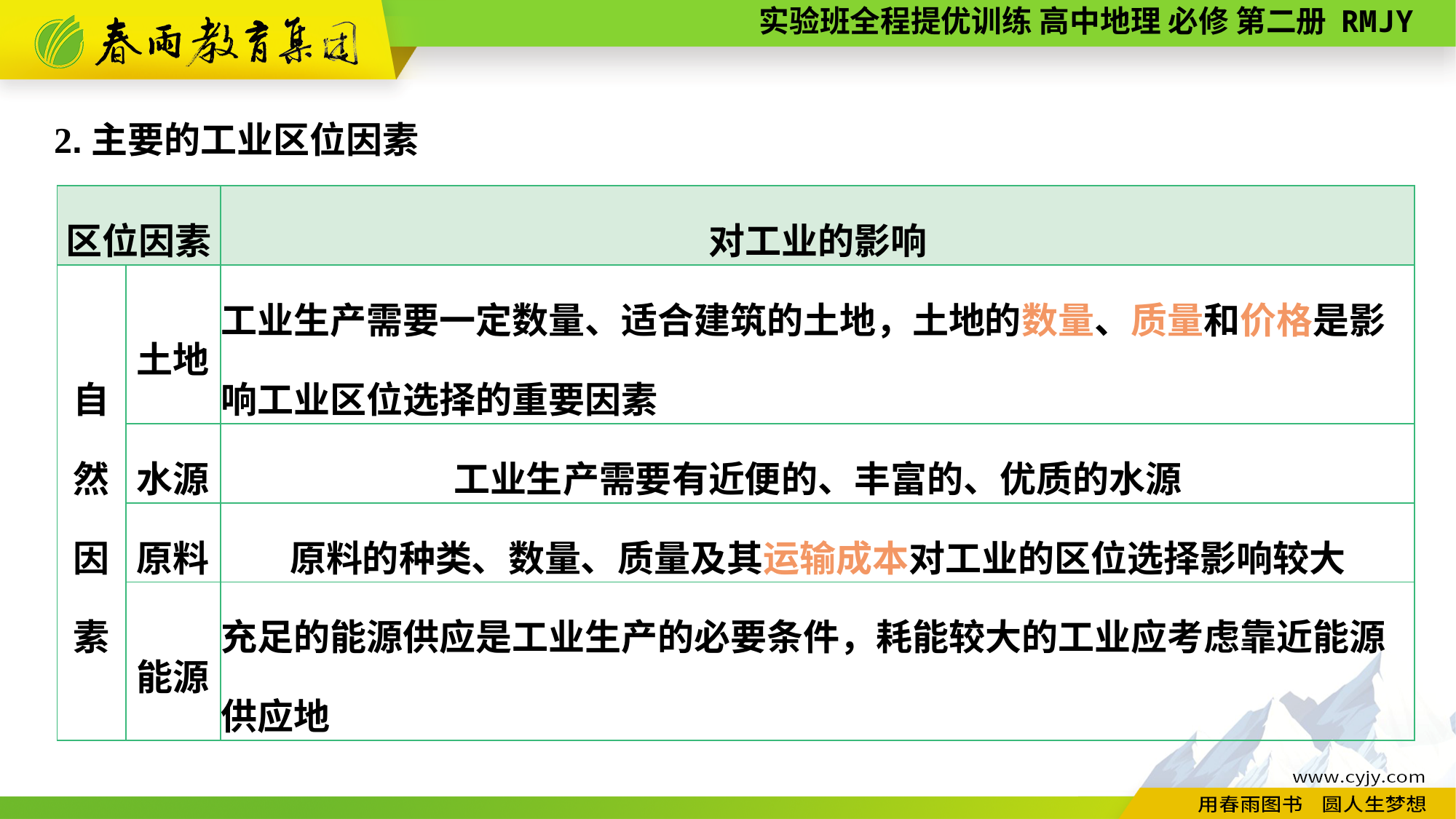

2.主要的工业区位因素
| 区位因素 |  | 对工业的影响 |
| --- | --- | --- |
| 自然因素 | 土地 | 工业生产需要一定数量、适合建筑的土地，土地的数量、质量和价格是影响工业区位选择的重要因素 |
|  | 水源 | 工业生产需要有近便的、丰富的、优质的水源 |
|  | 原料 | 原料的种类、数量、质量及其运输成本对工业的区位选择影响较大 |
|  | 能源 | 充足的能源供应是工业生产的必要条件，耗能较大的工业应考虑靠近能源供应地 |